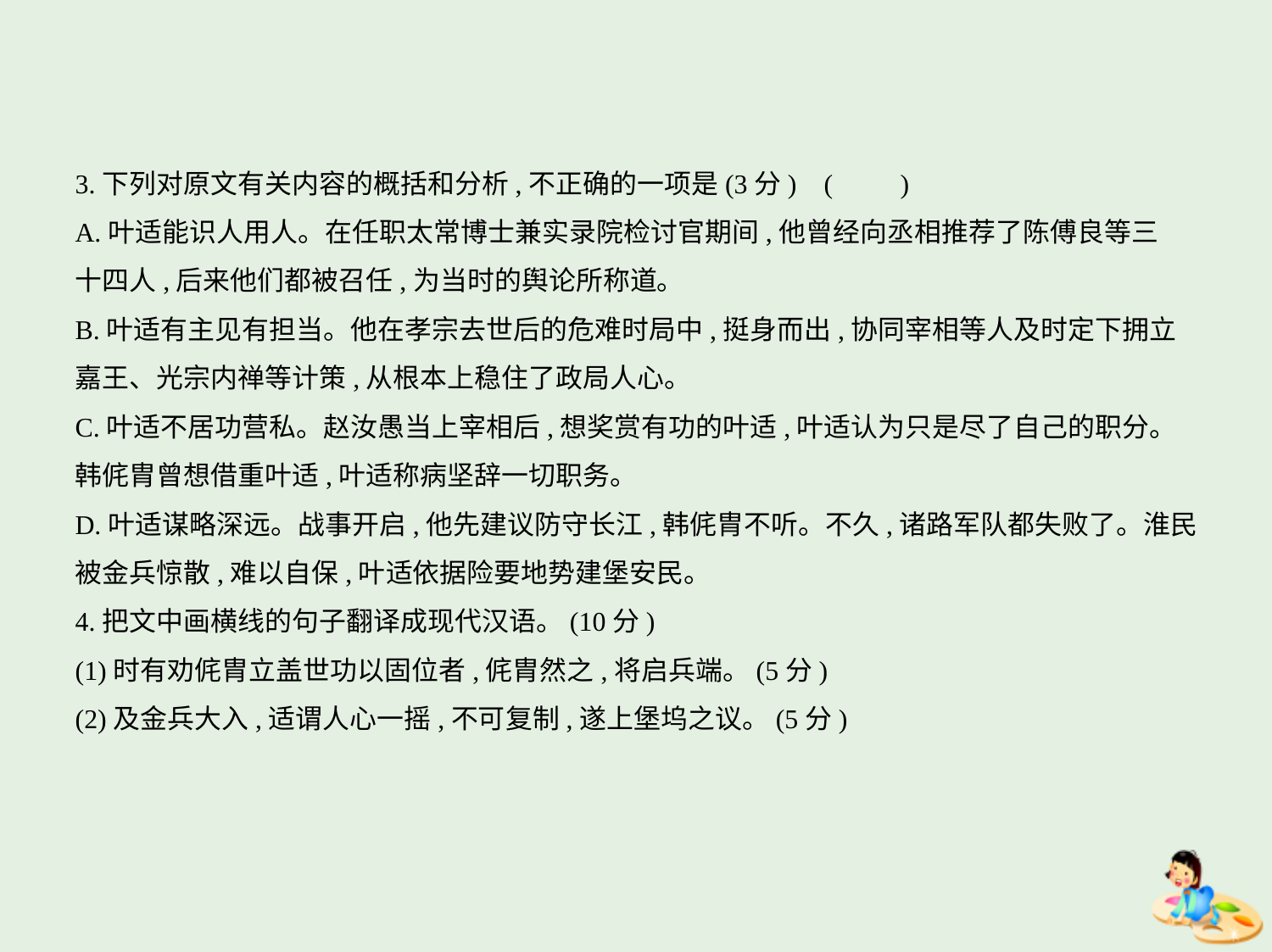

3.下列对原文有关内容的概括和分析,不正确的一项是(3分) (　　)
A.叶适能识人用人。在任职太常博士兼实录院检讨官期间,他曾经向丞相推荐了陈傅良等三
十四人,后来他们都被召任,为当时的舆论所称道。
B.叶适有主见有担当。他在孝宗去世后的危难时局中,挺身而出,协同宰相等人及时定下拥立
嘉王、光宗内禅等计策,从根本上稳住了政局人心。
C.叶适不居功营私。赵汝愚当上宰相后,想奖赏有功的叶适,叶适认为只是尽了自己的职分。
韩侂胄曾想借重叶适,叶适称病坚辞一切职务。
D.叶适谋略深远。战事开启,他先建议防守长江,韩侂胄不听。不久,诸路军队都失败了。淮民
被金兵惊散,难以自保,叶适依据险要地势建堡安民。
4.把文中画横线的句子翻译成现代汉语。(10分)
(1)时有劝侂胄立盖世功以固位者,侂胄然之,将启兵端。(5分)
(2)及金兵大入,适谓人心一摇,不可复制,遂上堡坞之议。(5分)